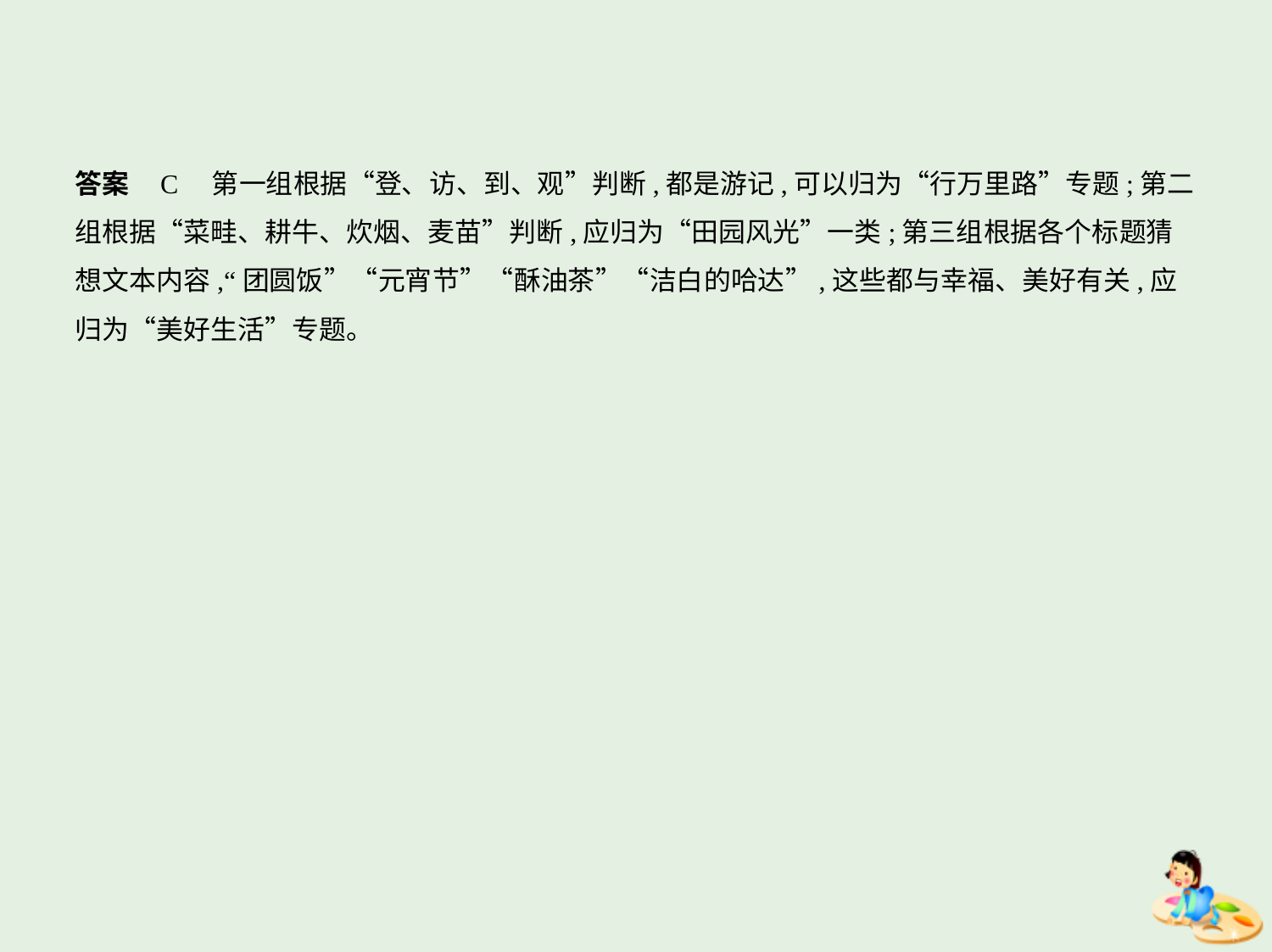

答案    C　第一组根据“登、访、到、观”判断,都是游记,可以归为“行万里路”专题;第二
组根据“菜畦、耕牛、炊烟、麦苗”判断,应归为“田园风光”一类;第三组根据各个标题猜
想文本内容,“团圆饭”“元宵节”“酥油茶”“洁白的哈达”,这些都与幸福、美好有关,应
归为“美好生活”专题。